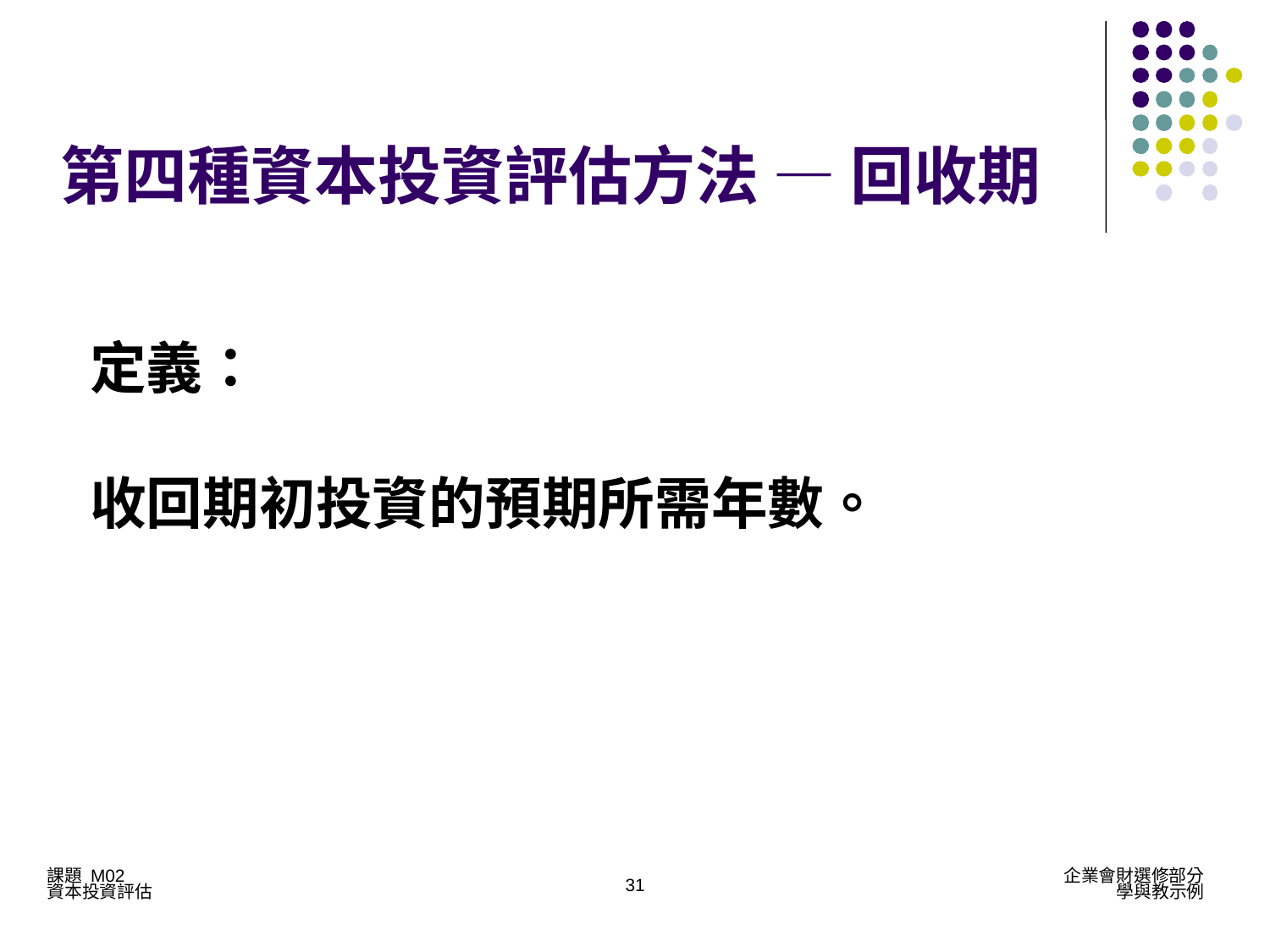

# 第四種資本投資評估方法 — 回收期

定義：

收回期初投資的預期所需年數。

31